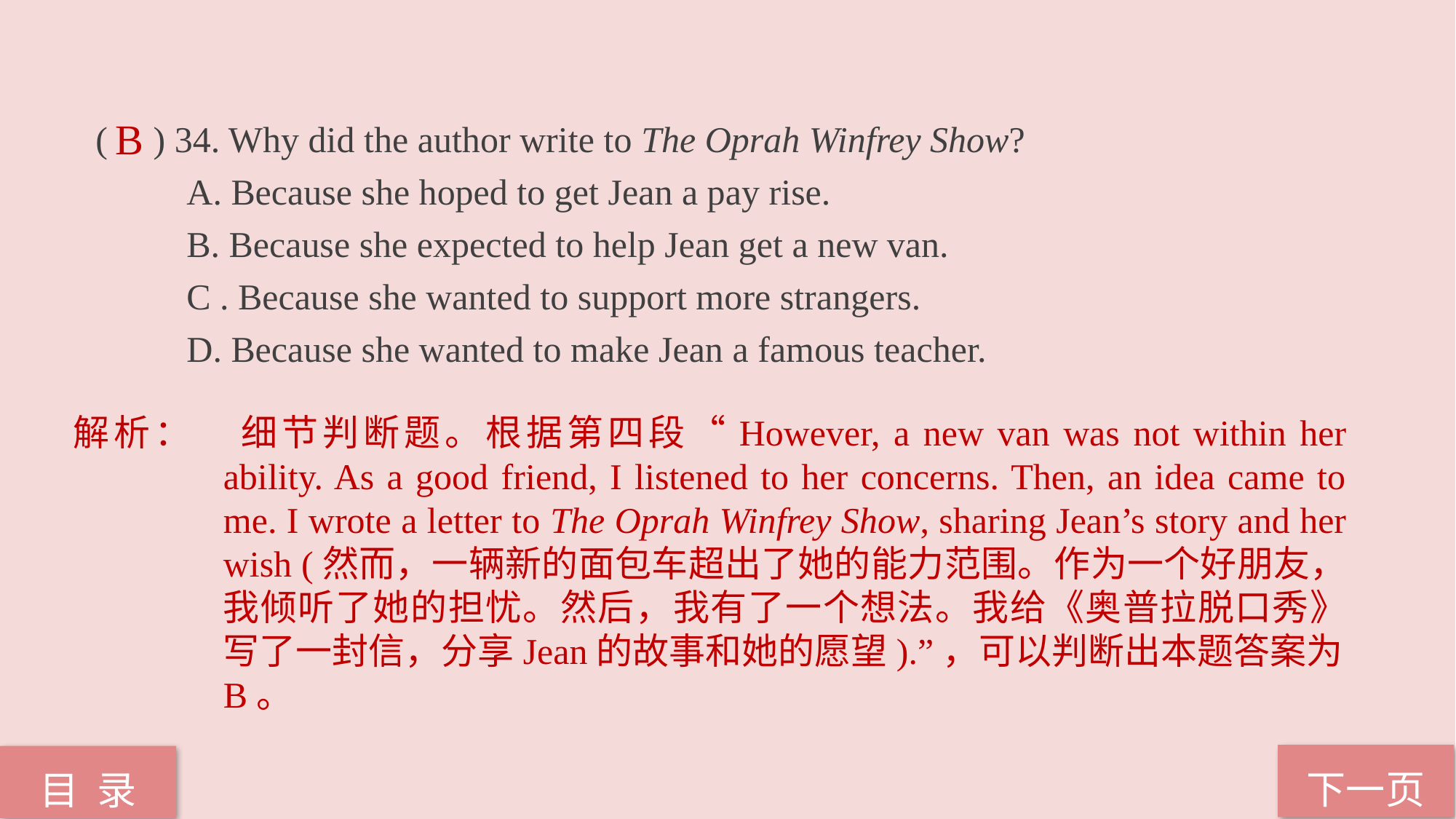

(     ) 34. Why did the author write to The Oprah Winfrey Show?
          A. Because she hoped to get Jean a pay rise.
          B. Because she expected to help Jean get a new van.
          C . Because she wanted to support more strangers.
          D. Because she wanted to make Jean a famous teacher.
B
解析：	细节判断题。根据第四段“However, a new van was not within her ability. As a good friend, I listened to her concerns. Then, an idea came to me. I wrote a letter to The Oprah Winfrey Show, sharing Jean’s story and her wish (然而，一辆新的面包车超出了她的能力范围。作为一个好朋友，我倾听了她的担忧。然后，我有了一个想法。我给《奥普拉脱口秀》写了一封信，分享Jean的故事和她的愿望).”，可以判断出本题答案为B。